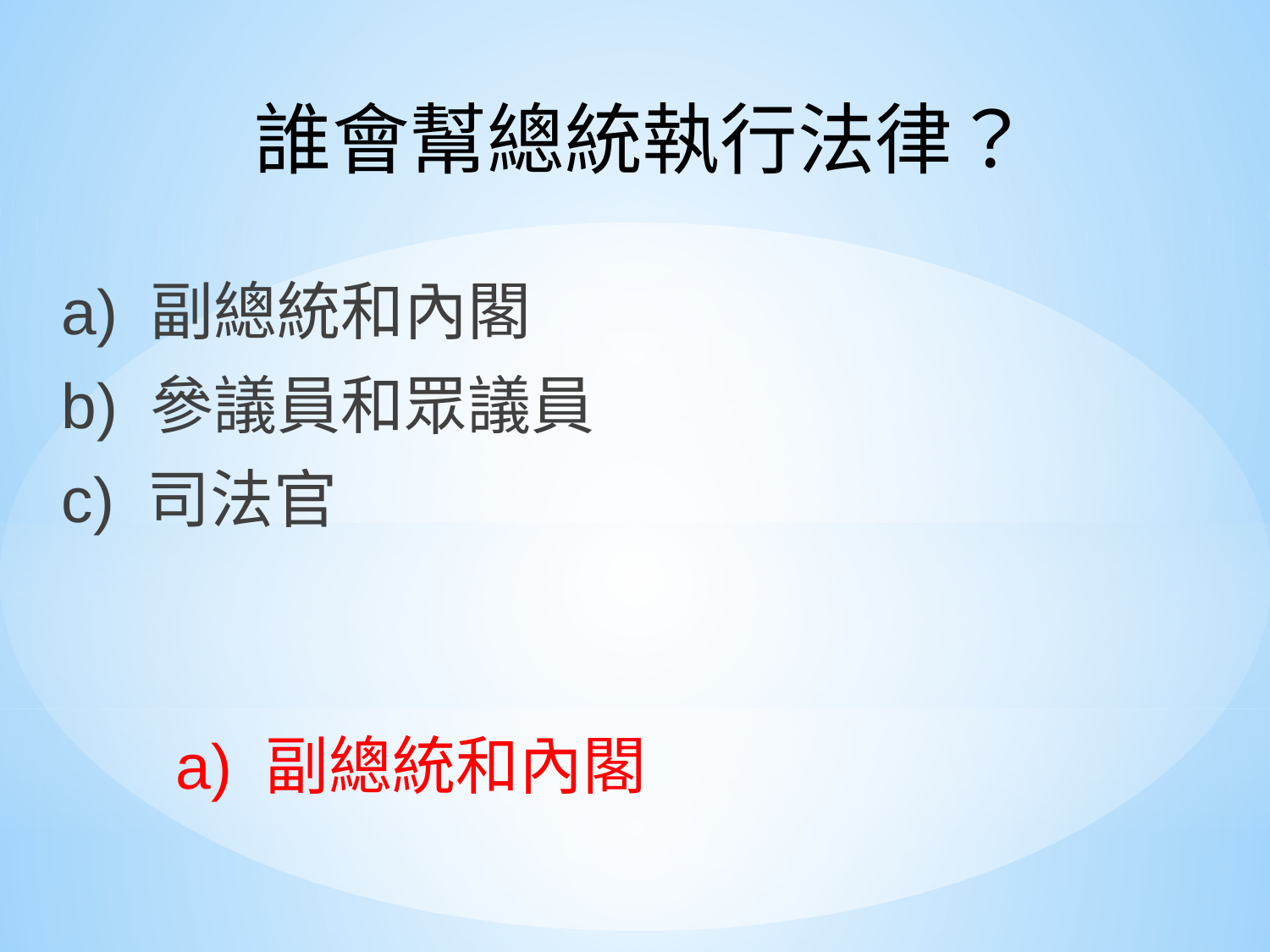

誰會幫總統執行法律？
a) 副總統和內閣
b) 參議員和眾議員
c) 司法官
a) 副總統和內閣